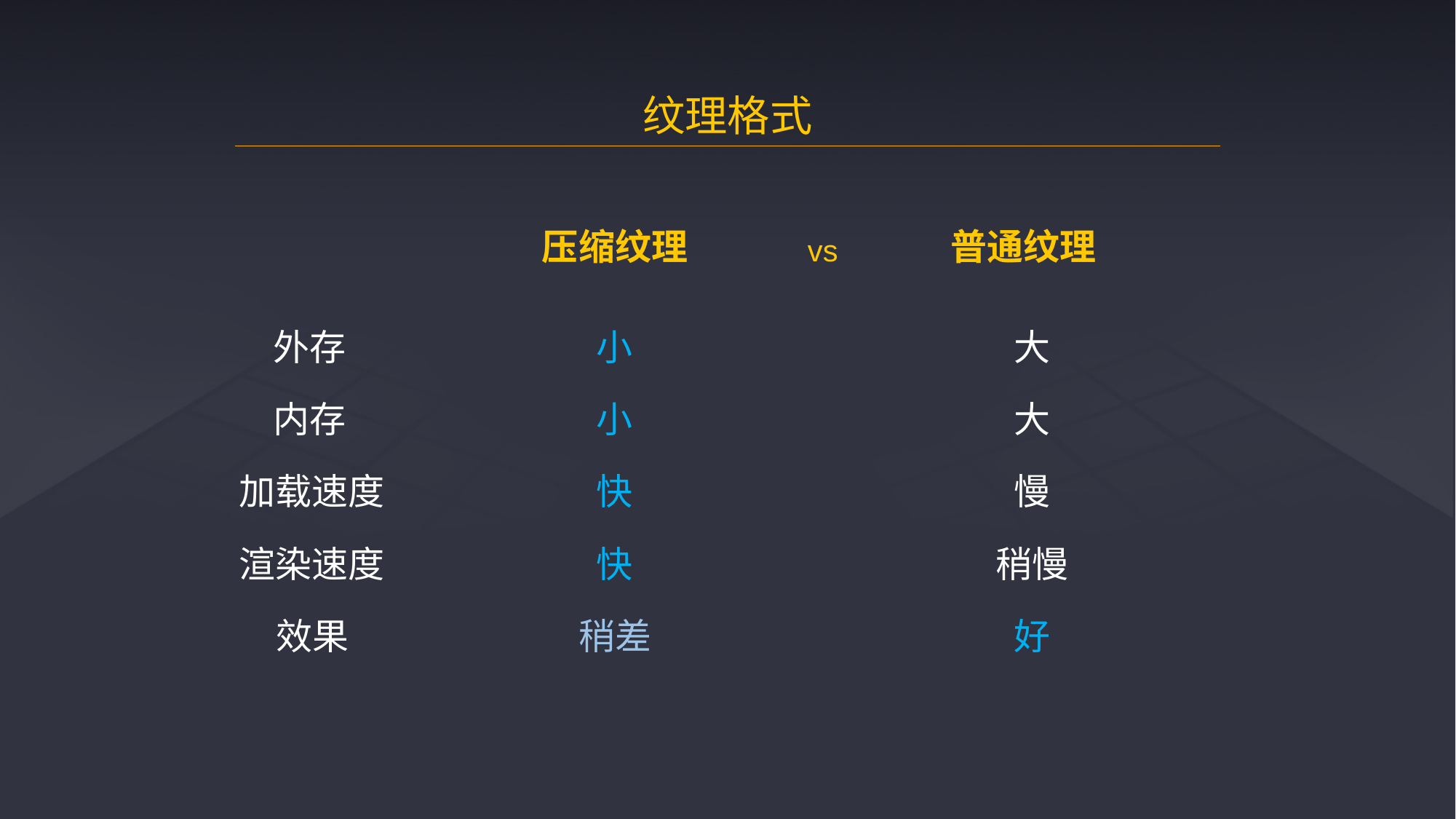

纹理格式

压缩纹理
普通纹理
vs
外存
小
大
内存
小
大
快
慢
加载速度
快
稍慢
渲染速度
稍差
好
效果